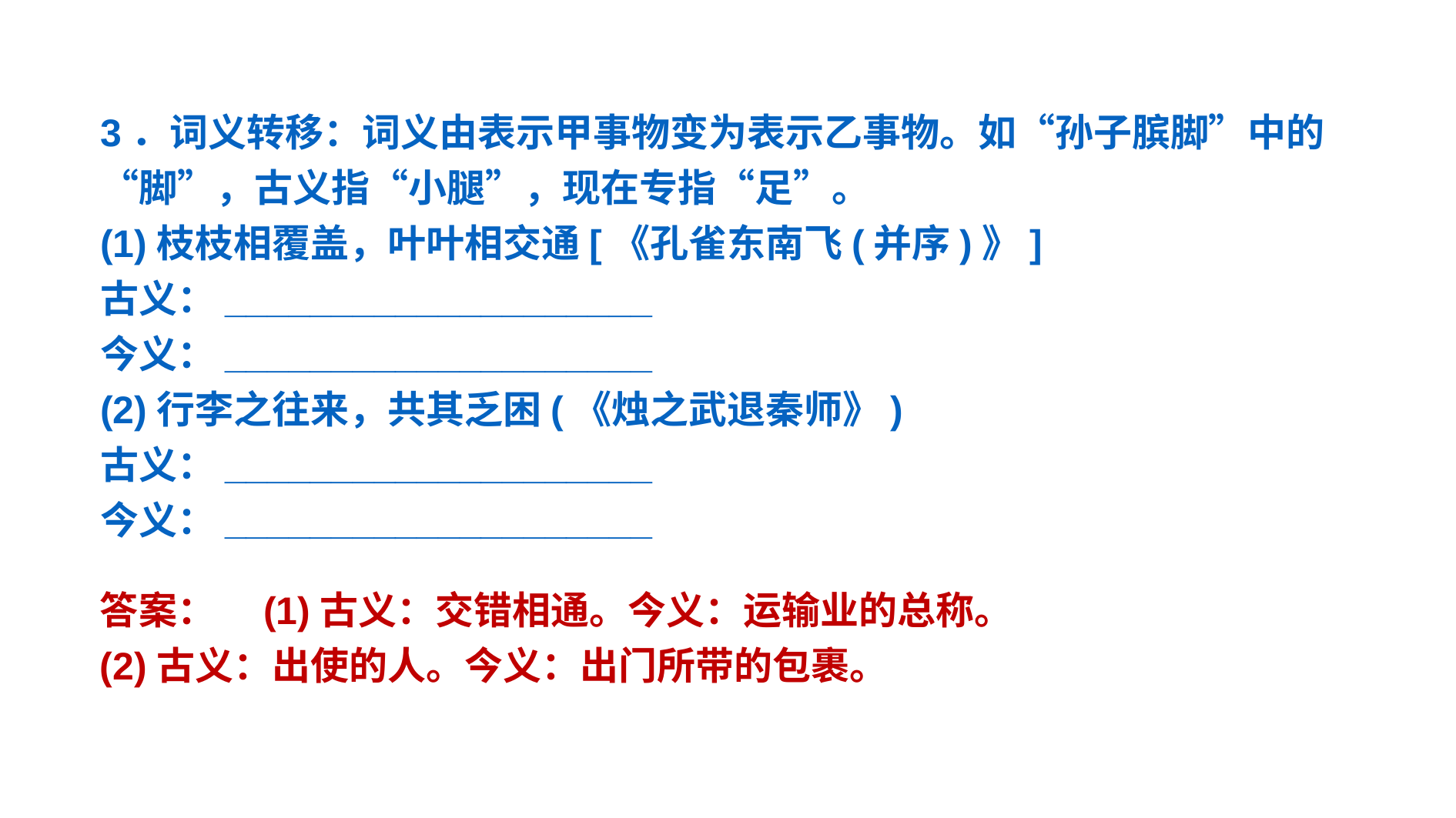

3．词义转移：词义由表示甲事物变为表示乙事物。如“孙子膑脚”中的“脚”，古义指“小腿”，现在专指“足”。
(1)枝枝相覆盖，叶叶相交通[《孔雀东南飞(并序)》]
古义：____________________
今义：____________________
(2)行李之往来，共其乏困(《烛之武退秦师》)
古义：____________________
今义：____________________
答案：　(1)古义：交错相通。今义：运输业的总称。
(2)古义：出使的人。今义：出门所带的包裹。